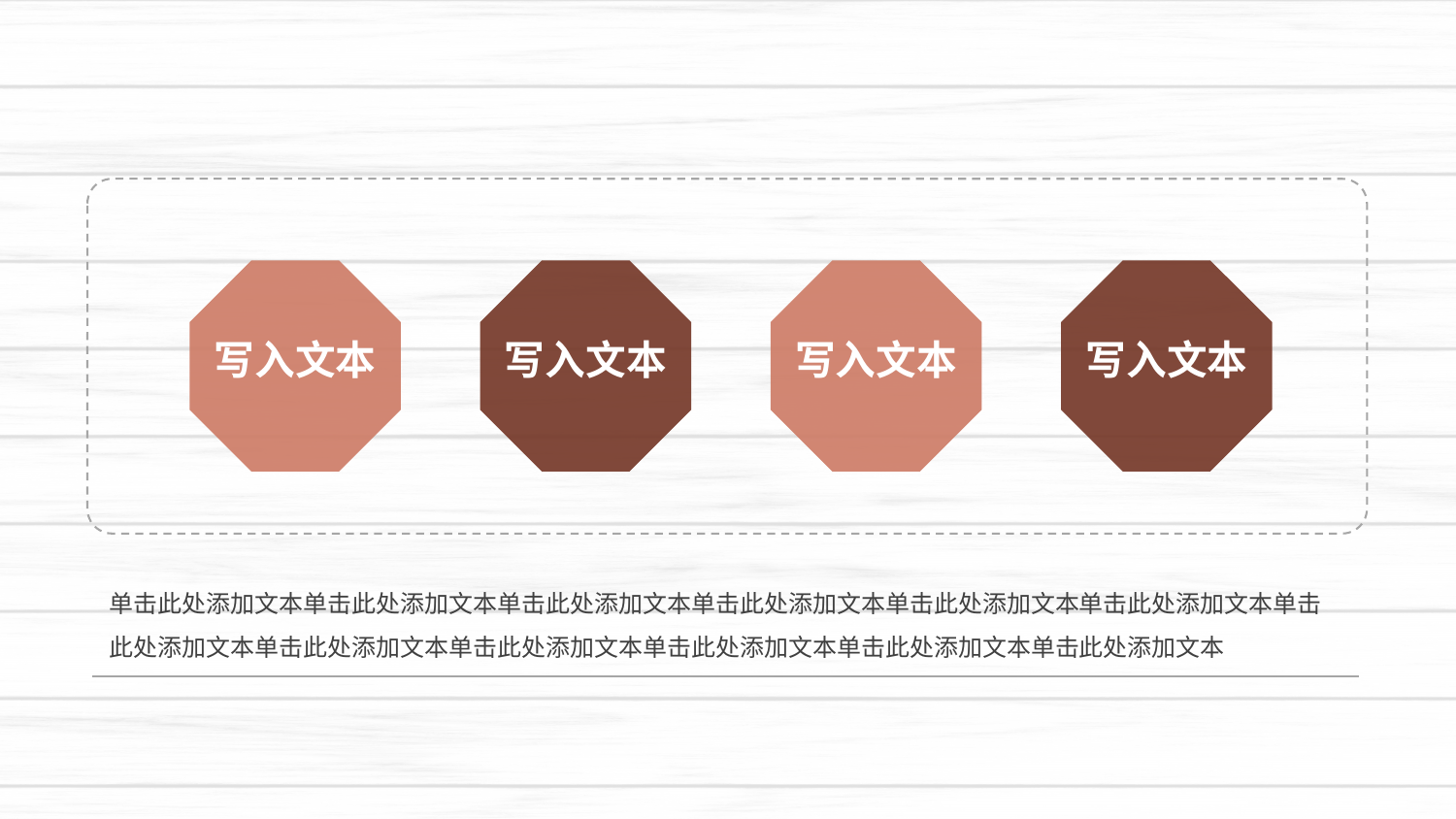

写入文本

写入文本

写入文本

写入文本
单击此处添加文本单击此处添加文本单击此处添加文本单击此处添加文本单击此处添加文本单击此处添加文本单击此处添加文本单击此处添加文本单击此处添加文本单击此处添加文本单击此处添加文本单击此处添加文本